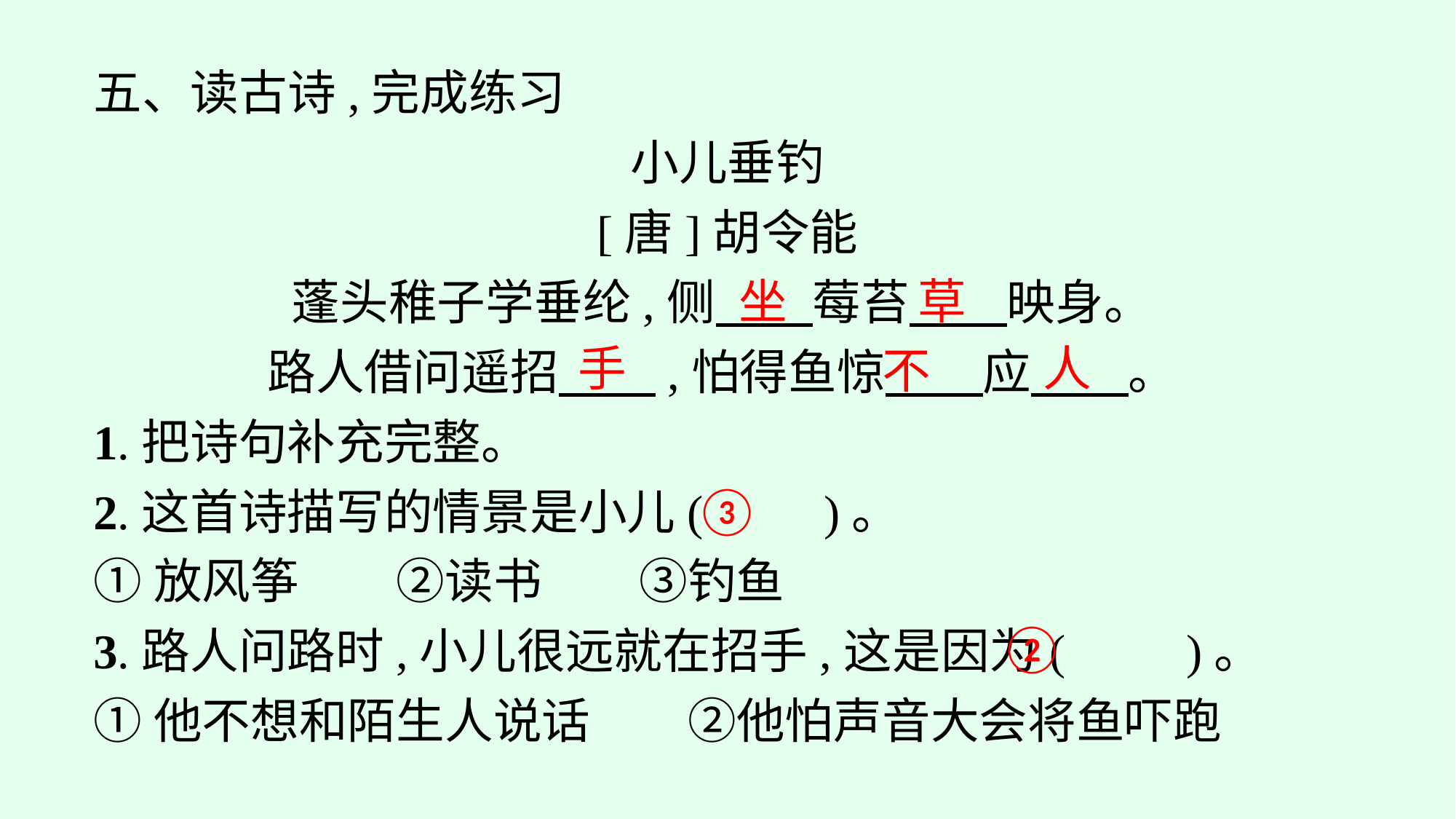

五、读古诗,完成练习
小儿垂钓
[唐]胡令能
蓬头稚子学垂纶,侧　　莓苔　　映身。
路人借问遥招　　,怕得鱼惊　　应　　。
1.把诗句补充完整。
2.这首诗描写的情景是小儿(　　)。
①放风筝　　②读书　　③钓鱼
3.路人问路时,小儿很远就在招手,这是因为(　　)。
①他不想和陌生人说话　　②他怕声音大会将鱼吓跑
草
坐
手
人
不
③
②